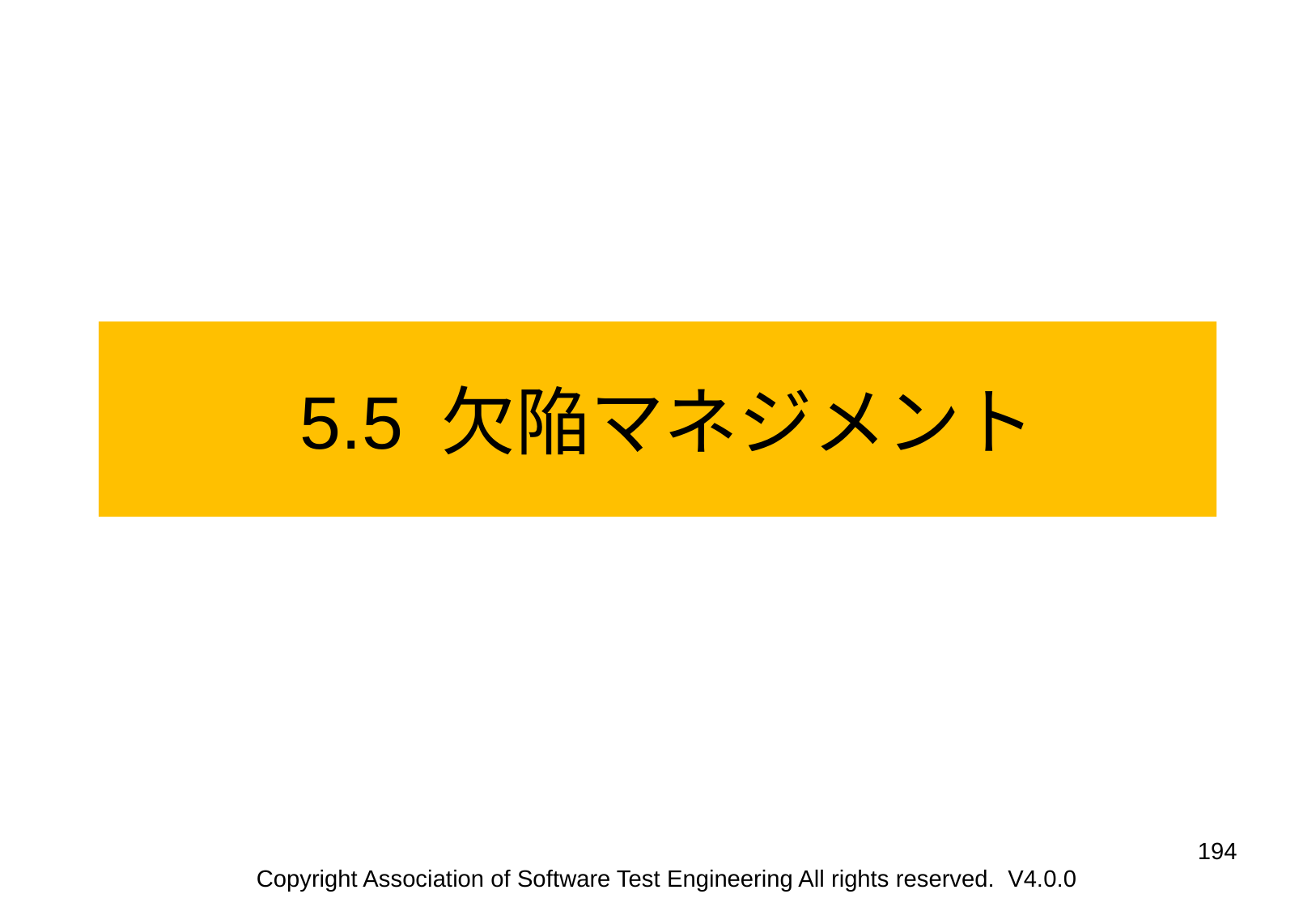

5.5 欠陥マネジメント
194
Copyright Association of Software Test Engineering All rights reserved.  V4.0.0